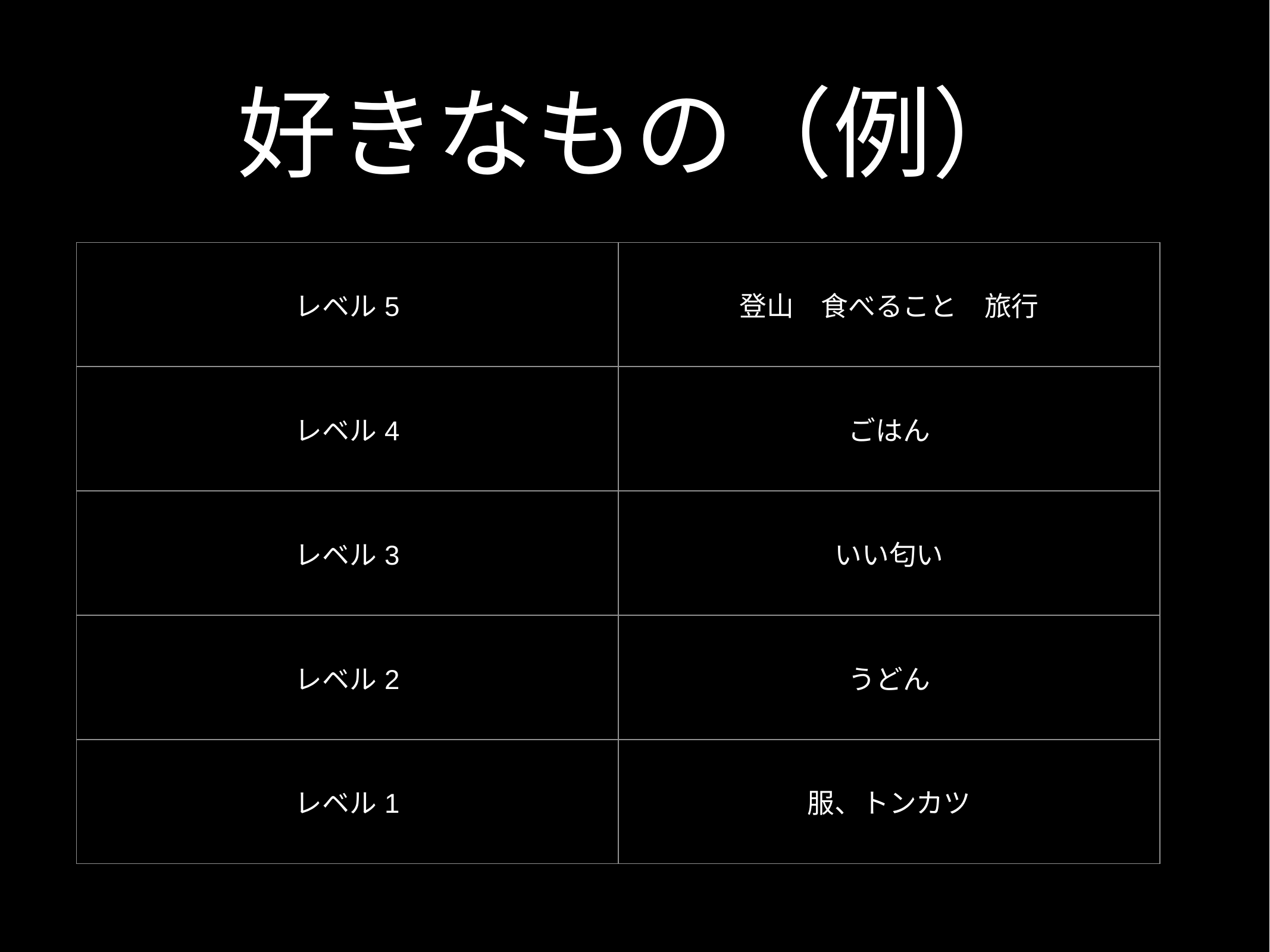

# 好きなもの（例）
| レベル5 | 登山　食べること　旅行 |
| --- | --- |
| レベル4 | ごはん |
| レベル3 | いい匂い |
| レベル2 | うどん |
| レベル1 | 服、トンカツ |